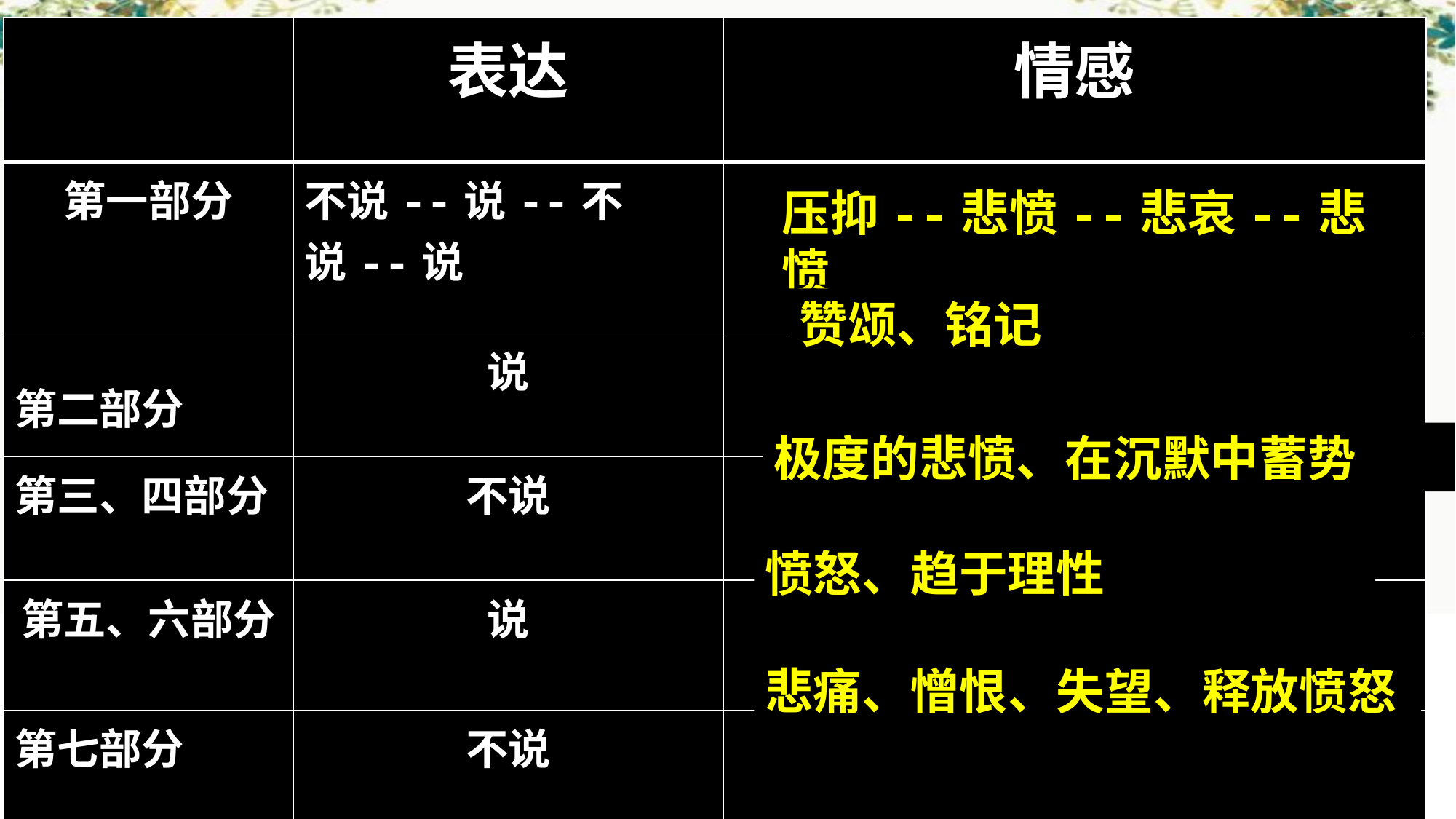

|  | 表达 | 情感 |
| --- | --- | --- |
| 第一部分 | 不说--说--不说--说 |  |
| 第二部分 | 说 |  |
| 第三、四部分 | 不说 |  |
| 第五、六部分 | 说 |  |
| 第七部分 | 不说 |  |
#
压抑--悲愤--悲哀--悲愤
赞颂、铭记
极度的悲愤、在沉默中蓄势
愤怒、趋于理性
悲痛、憎恨、失望、释放愤怒